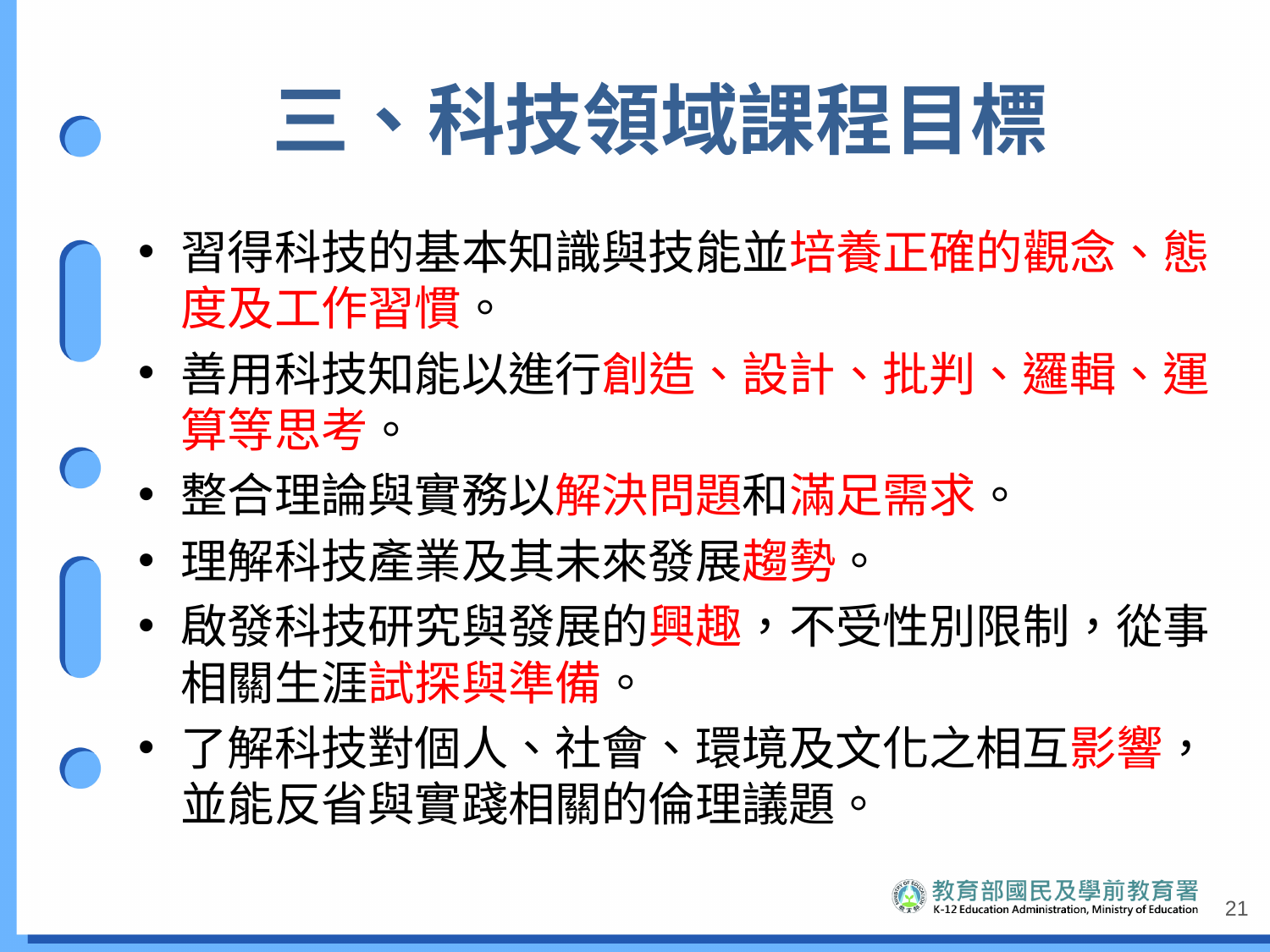

# 三、科技領域課程目標
習得科技的基本知識與技能並培養正確的觀念、態度及工作習慣。
善用科技知能以進行創造、設計、批判、邏輯、運算等思考。
整合理論與實務以解決問題和滿足需求。
理解科技產業及其未來發展趨勢。
啟發科技研究與發展的興趣，不受性別限制，從事相關生涯試探與準備。
了解科技對個人、社會、環境及文化之相互影響，並能反省與實踐相關的倫理議題。

21